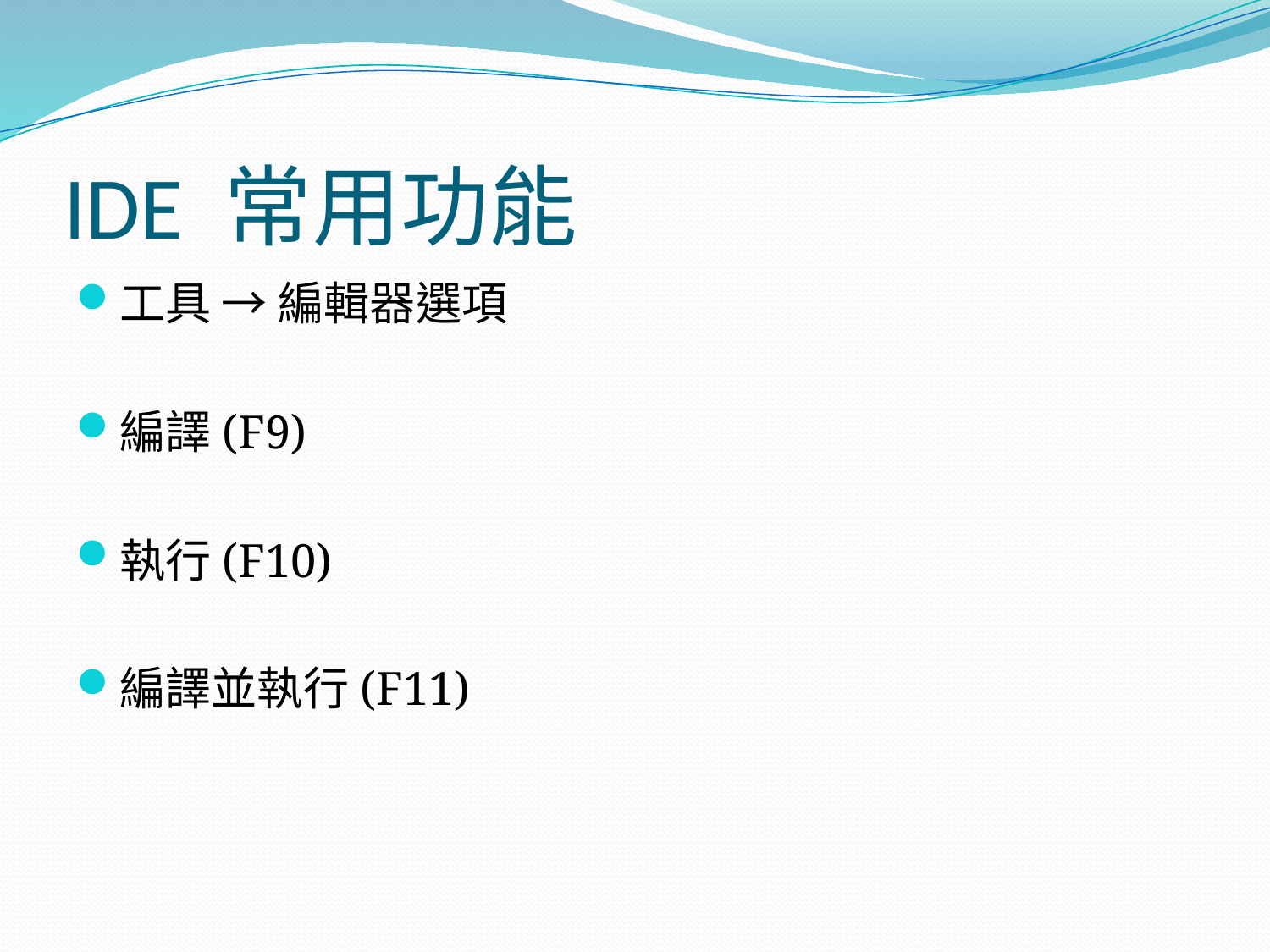

# IDE 常用功能
工具 → 編輯器選項

編譯(F9)

執行(F10)

編譯並執行(F11)